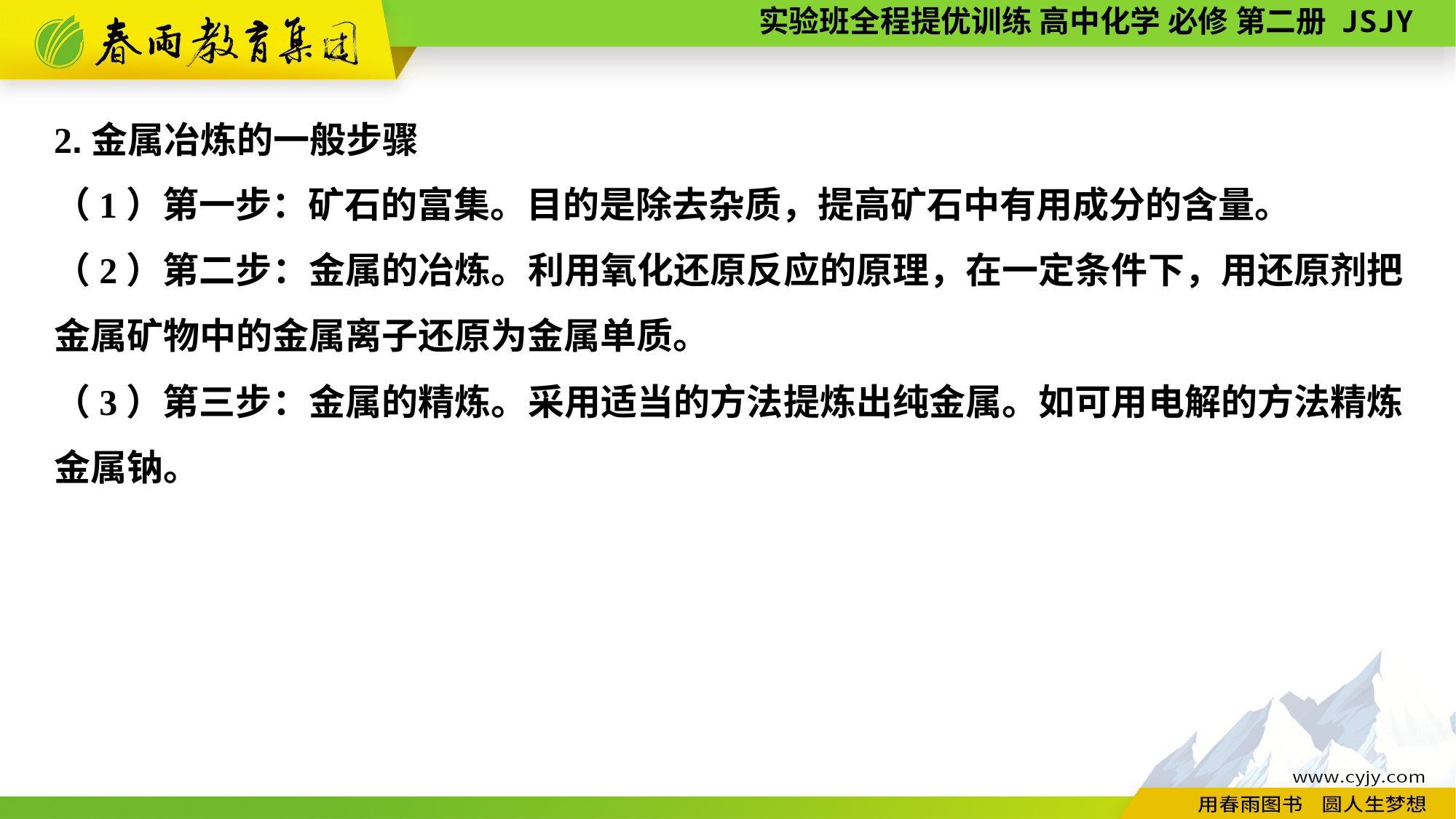

2.金属冶炼的一般步骤
（1）第一步：矿石的富集。目的是除去杂质，提高矿石中有用成分的含量。
（2）第二步：金属的冶炼。利用氧化还原反应的原理，在一定条件下，用还原剂把金属矿物中的金属离子还原为金属单质。
（3）第三步：金属的精炼。采用适当的方法提炼出纯金属。如可用电解的方法精炼金属钠。